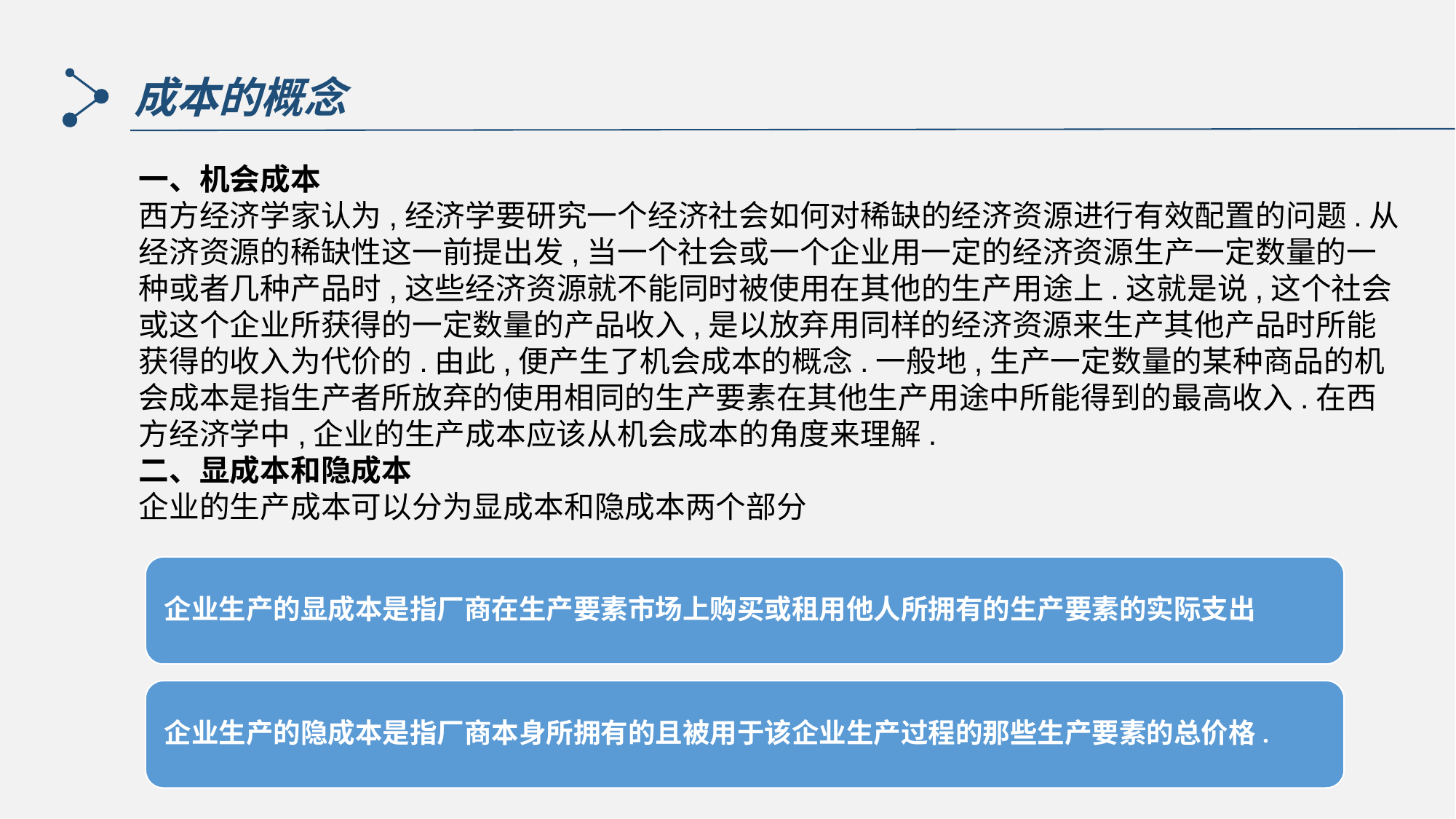

成本的概念
一、机会成本
西方经济学家认为,经济学要研究一个经济社会如何对稀缺的经济资源进行有效配置的问题.从经济资源的稀缺性这一前提出发,当一个社会或一个企业用一定的经济资源生产一定数量的一种或者几种产品时,这些经济资源就不能同时被使用在其他的生产用途上.这就是说,这个社会或这个企业所获得的一定数量的产品收入,是以放弃用同样的经济资源来生产其他产品时所能获得的收入为代价的.由此,便产生了机会成本的概念.一般地,生产一定数量的某种商品的机会成本是指生产者所放弃的使用相同的生产要素在其他生产用途中所能得到的最高收入.在西方经济学中,企业的生产成本应该从机会成本的角度来理解.
二、显成本和隐成本
企业的生产成本可以分为显成本和隐成本两个部分
企业生产的显成本是指厂商在生产要素市场上购买或租用他人所拥有的生产要素的实际支出
企业生产的隐成本是指厂商本身所拥有的且被用于该企业生产过程的那些生产要素的总价格.